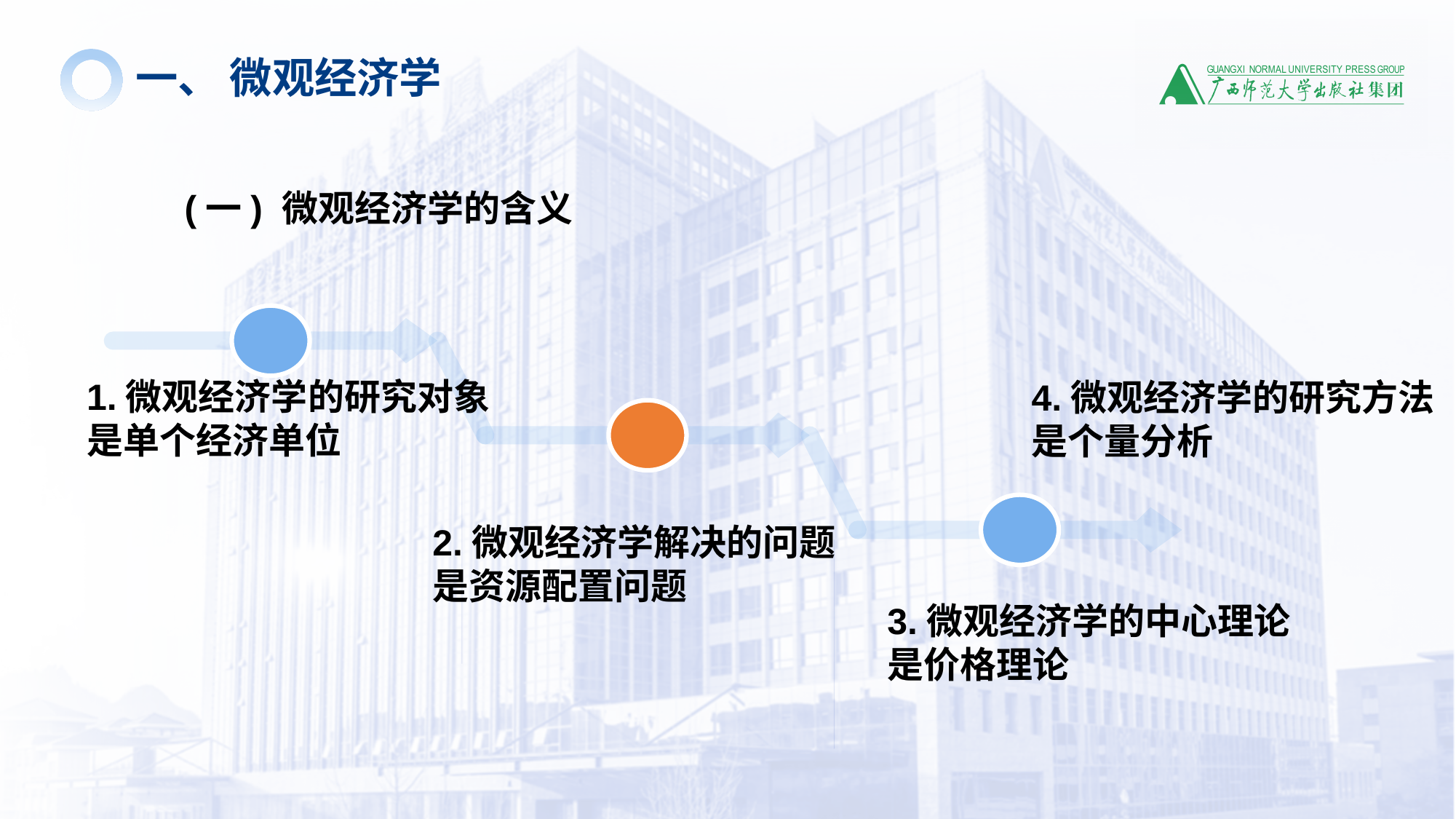

一、 微观经济学

(一) 微观经济学的含义

1.微观经济学的研究对象
是单个经济单位

2.微观经济学解决的问题
是资源配置问题

3.微观经济学的中心理论
是价格理论
4.微观经济学的研究方法
是个量分析